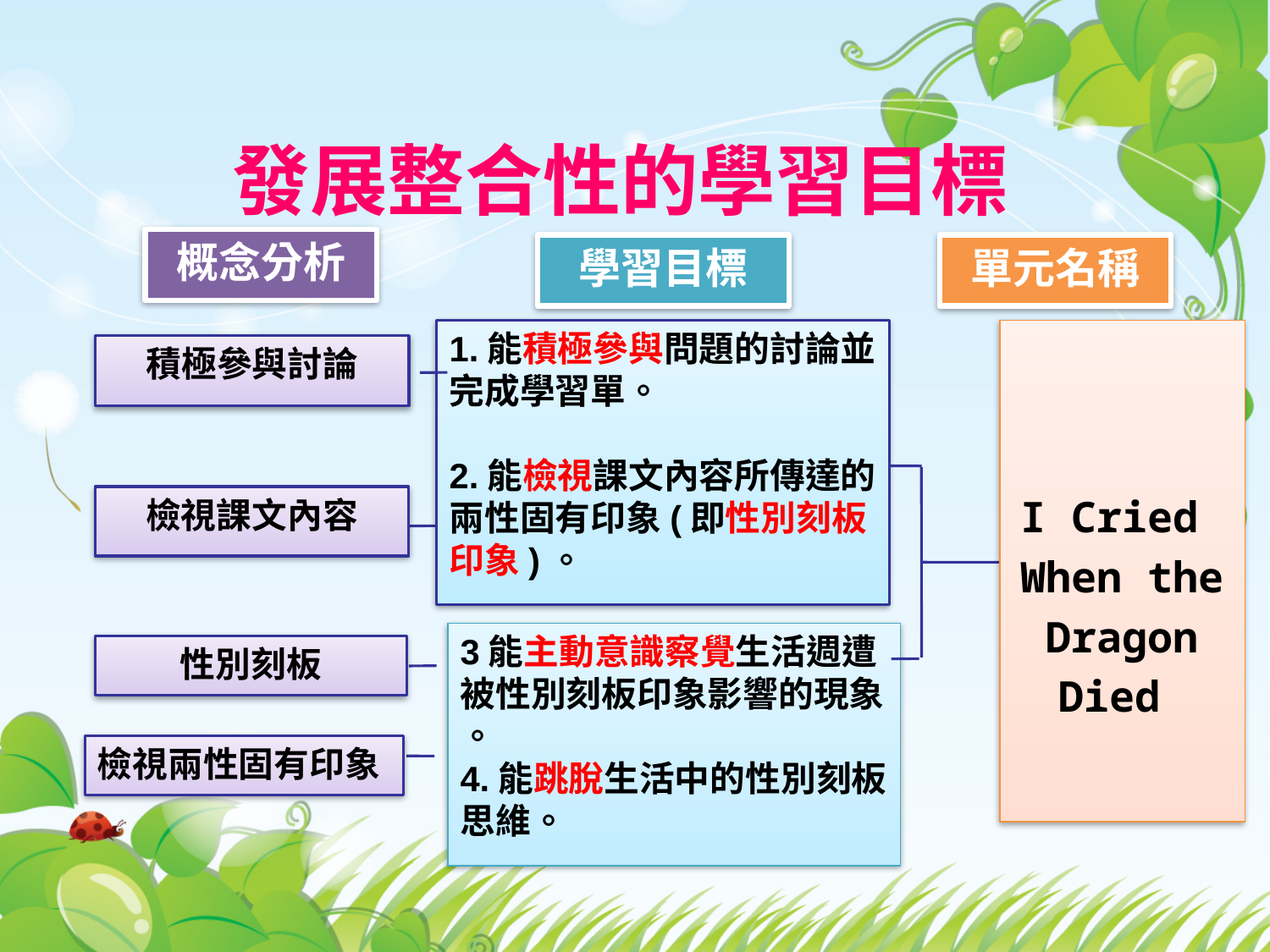

發展整合性的學習目標
概念分析

學習目標
單元名稱
1.能積極參與問題的討論並完成學習單。

2.能檢視課文內容所傳達的兩性固有印象(即性別刻板印象)。

I Cried
When the
Dragon Died
積極參與討論

檢視課文內容

3能主動意識察覺生活週遭被性別刻板印象影響的現象
。
4.能跳脫生活中的性別刻板思維。

性別刻板

檢視兩性固有印象